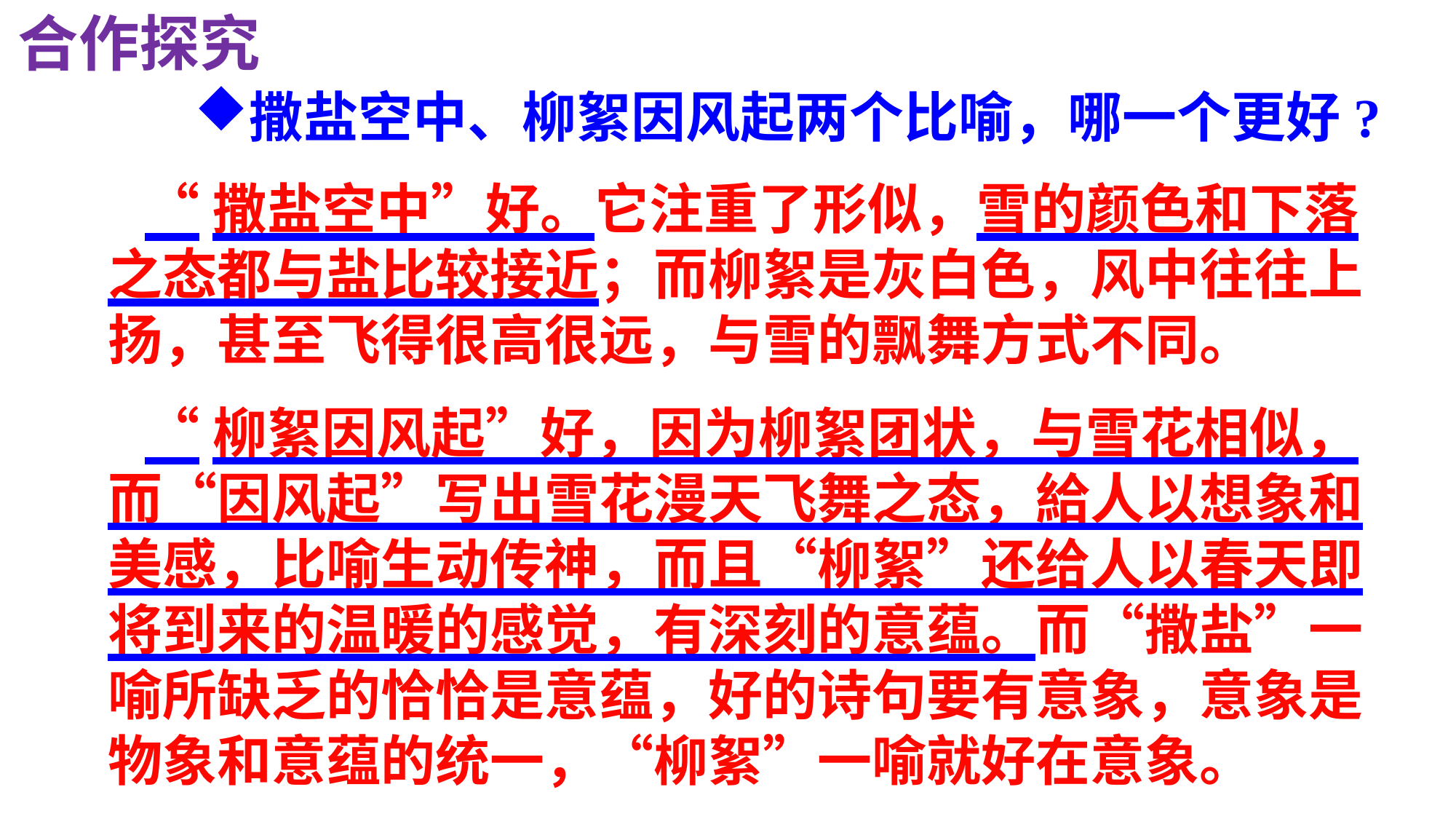

合作探究
撒盐空中、柳絮因风起两个比喻，哪一个更好?
   “撒盐空中”好。它注重了形似，雪的颜色和下落之态都与盐比较接近；而柳絮是灰白色，风中往往上扬，甚至飞得很高很远，与雪的飘舞方式不同。
   “柳絮因风起”好，因为柳絮团状，与雪花相似，而“因风起”写出雪花漫天飞舞之态，給人以想象和美感，比喻生动传神，而且“柳絮”还给人以春天即将到来的温暖的感觉，有深刻的意蕴。而“撒盐”一喻所缺乏的恰恰是意蕴，好的诗句要有意象，意象是物象和意蕴的统一，“柳絮”一喻就好在意象。